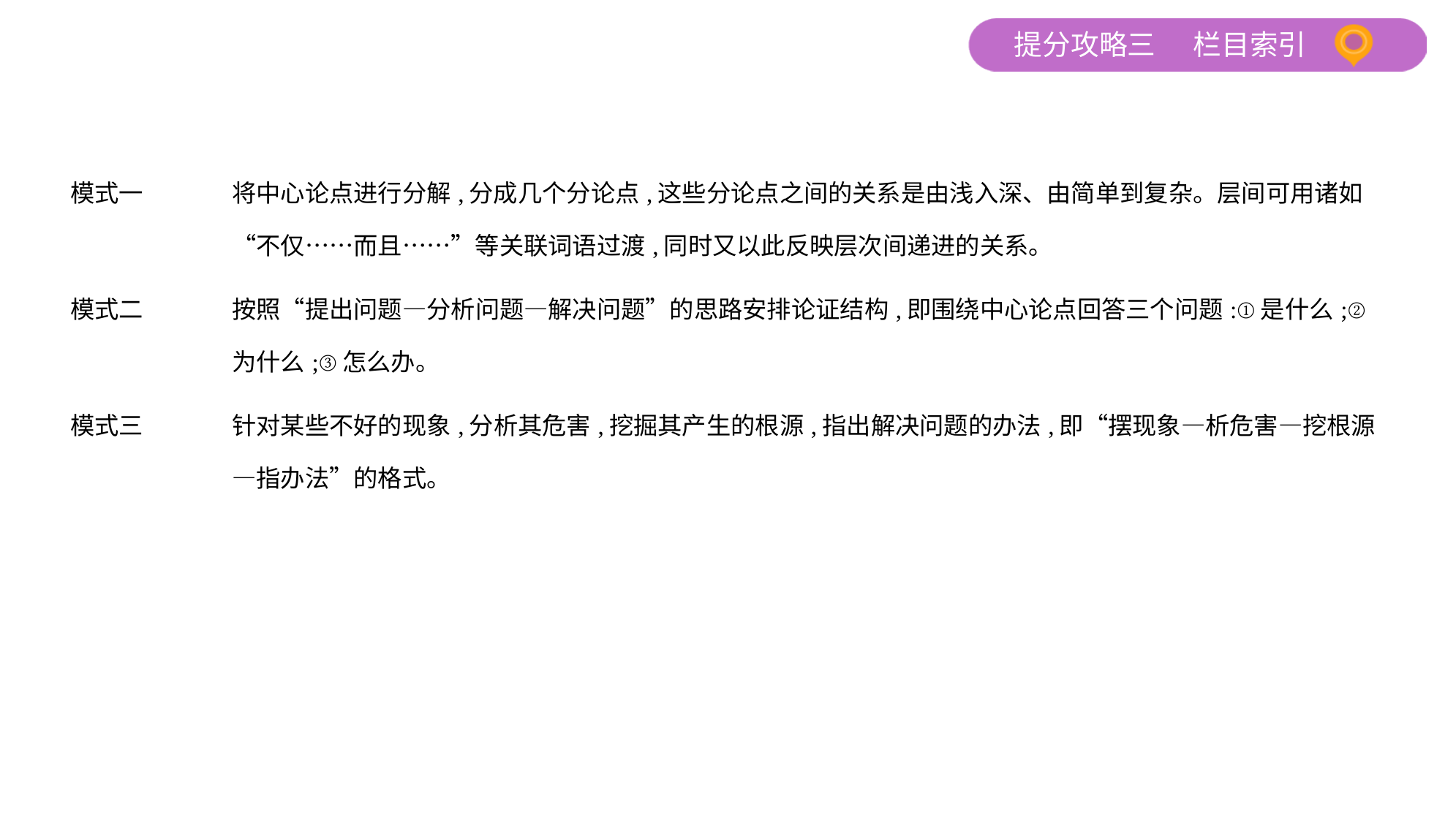

| 模式一 | 将中心论点进行分解,分成几个分论点,这些分论点之间的关系是由浅入深、由简单到复杂。层间可用诸如“不仅……而且……”等关联词语过渡,同时又以此反映层次间递进的关系。 |
| --- | --- |
| 模式二 | 按照“提出问题—分析问题—解决问题”的思路安排论证结构,即围绕中心论点回答三个问题:①是什么;②为什么;③怎么办。 |
| 模式三 | 针对某些不好的现象,分析其危害,挖掘其产生的根源,指出解决问题的办法,即“摆现象—析危害—挖根源—指办法”的格式。 |